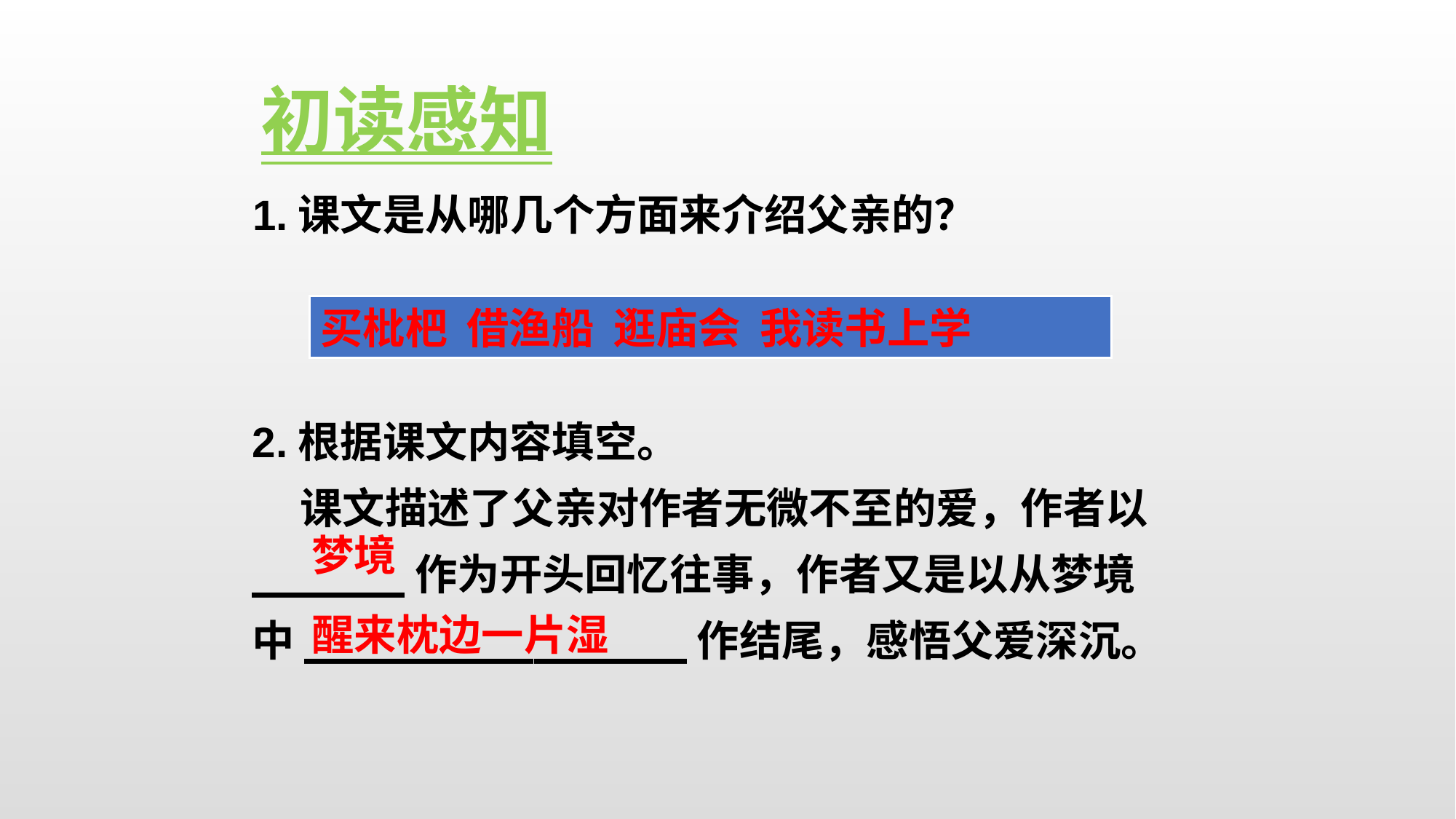

初读感知
1.课文是从哪几个方面来介绍父亲的？
买枇杷  借渔船  逛庙会  我读书上学
2.根据课文内容填空。
    课文描述了父亲对作者无微不至的爱，作者以______作为开头回忆往事，作者又是以从梦境中_______________作结尾，感悟父爱深沉。
梦境
醒来枕边一片湿